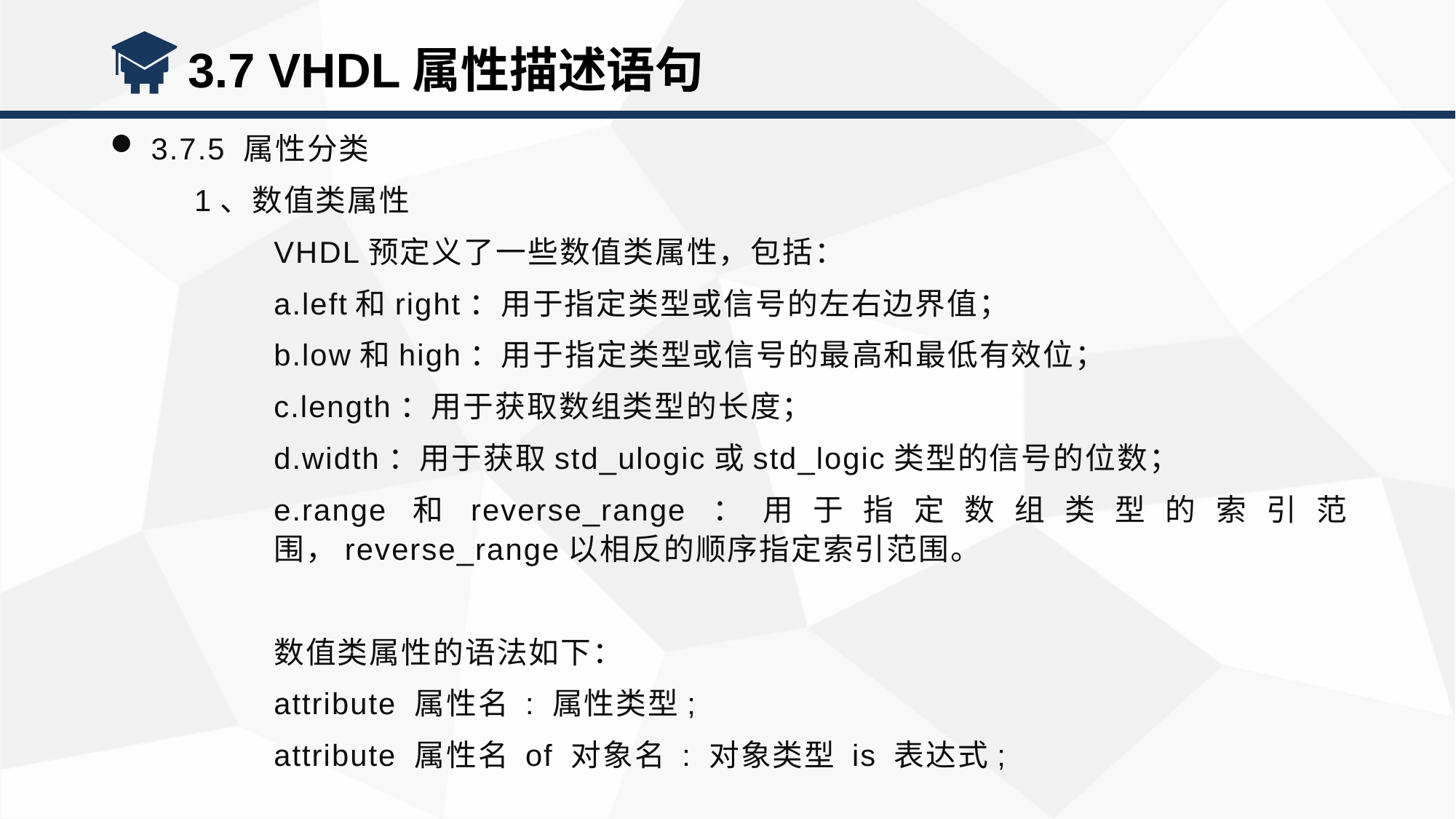

3.7 VHDL属性描述语句

3.7.5 属性分类
   1、数值类属性
VHDL预定义了一些数值类属性，包括：
a.left和right：用于指定类型或信号的左右边界值；
b.low和high：用于指定类型或信号的最高和最低有效位；
c.length：用于获取数组类型的长度；
d.width：用于获取std_ulogic或std_logic类型的信号的位数；
e.range和reverse_range：用于指定数组类型的索引范围，reverse_range以相反的顺序指定索引范围。

数值类属性的语法如下：
attribute 属性名 : 属性类型;
attribute 属性名 of 对象名 : 对象类型 is 表达式;